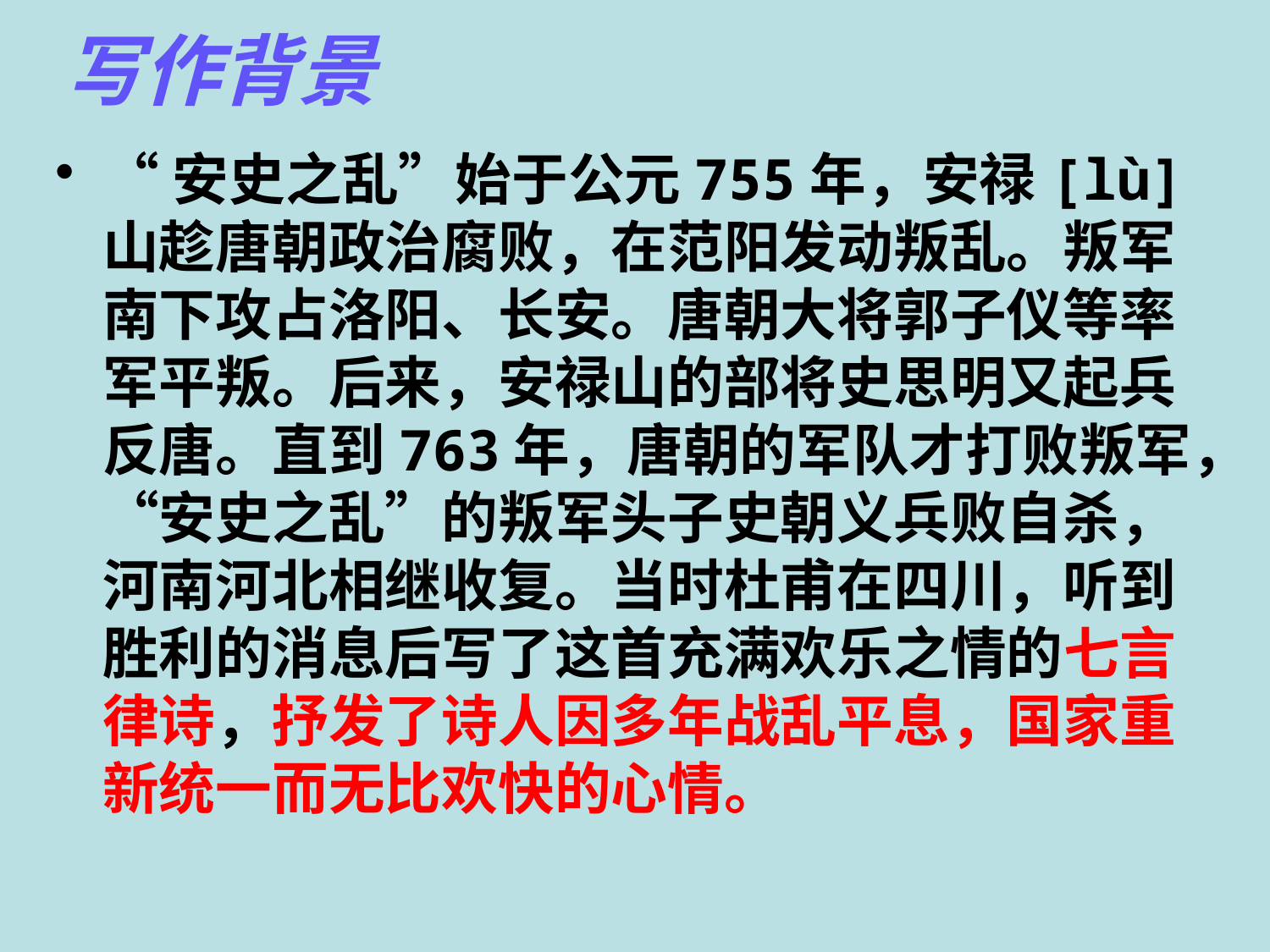

# 写作背景
“安史之乱”始于公元755年，安禄[lù]山趁唐朝政治腐败，在范阳发动叛乱。叛军南下攻占洛阳、长安。唐朝大将郭子仪等率军平叛。后来，安禄山的部将史思明又起兵反唐。直到763年，唐朝的军队才打败叛军，“安史之乱”的叛军头子史朝义兵败自杀，河南河北相继收复。当时杜甫在四川，听到胜利的消息后写了这首充满欢乐之情的七言律诗，抒发了诗人因多年战乱平息，国家重新统一而无比欢快的心情。